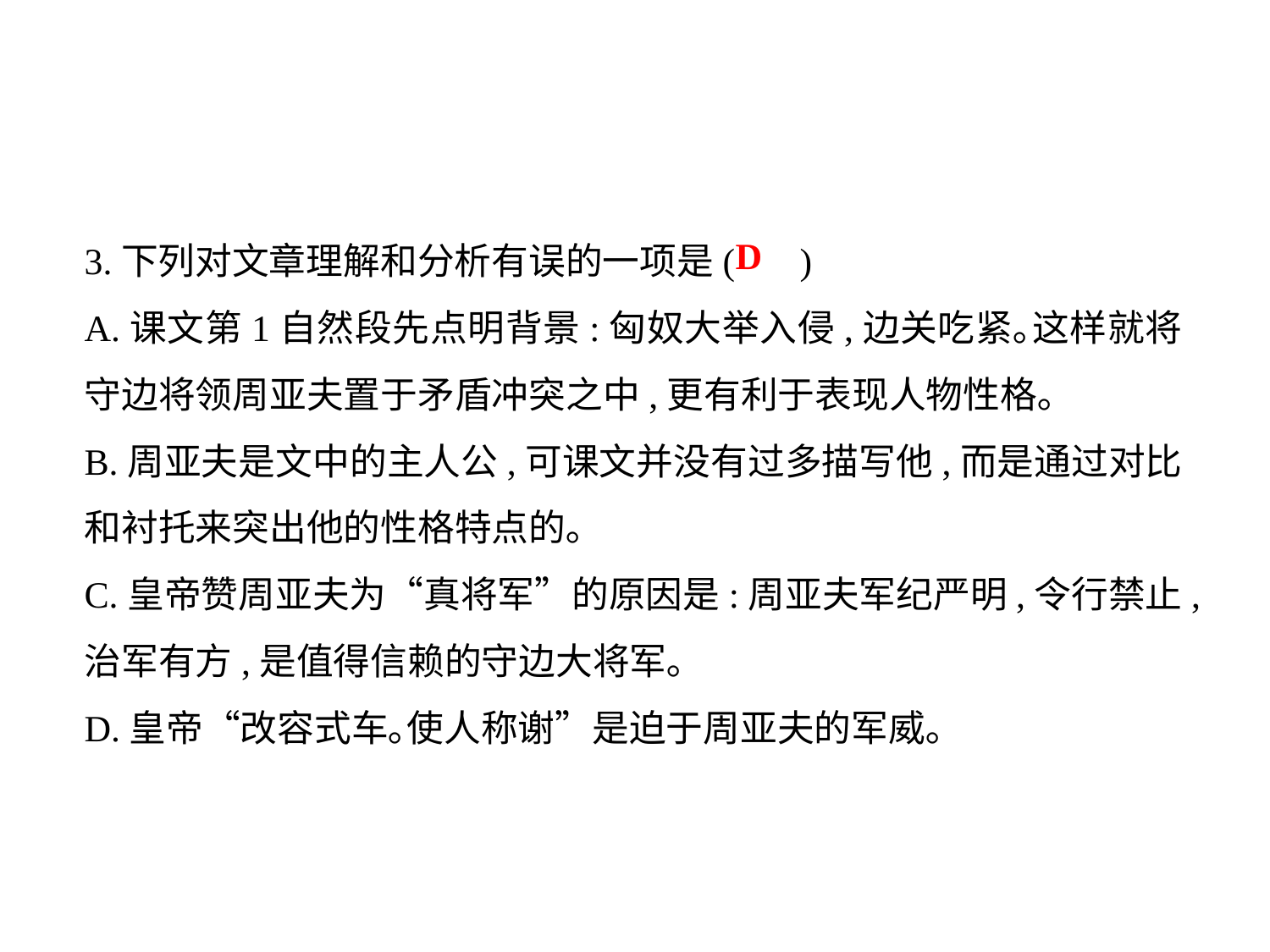

3.下列对文章理解和分析有误的一项是(       )
A.课文第1自然段先点明背景:匈奴大举入侵,边关吃紧｡这样就将守边将领周亚夫置于矛盾冲突之中,更有利于表现人物性格｡
B.周亚夫是文中的主人公,可课文并没有过多描写他,而是通过对比和衬托来突出他的性格特点的｡
C.皇帝赞周亚夫为“真将军”的原因是:周亚夫军纪严明,令行禁止,治军有方,是值得信赖的守边大将军｡
D.皇帝“改容式车｡使人称谢”是迫于周亚夫的军威｡
D